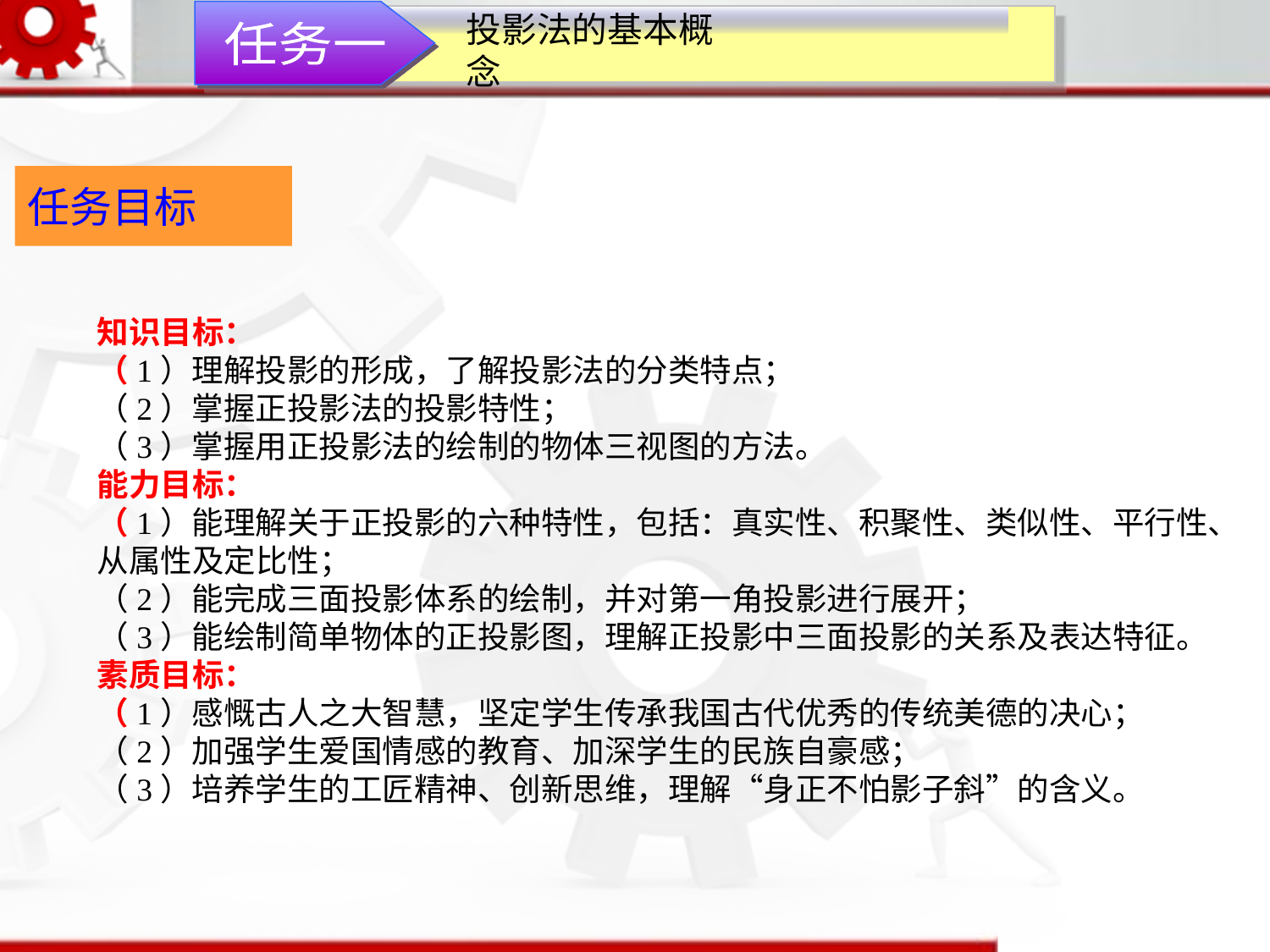

任务一
投影法的基本概念
任务目标
知识目标：（1）理解投影的形成，了解投影法的分类特点；（2）掌握正投影法的投影特性；（3）掌握用正投影法的绘制的物体三视图的方法。
能力目标：（1）能理解关于正投影的六种特性，包括：真实性、积聚性、类似性、平行性、从属性及定比性；（2）能完成三面投影体系的绘制，并对第一角投影进行展开；（3）能绘制简单物体的正投影图，理解正投影中三面投影的关系及表达特征。
素质目标：（1）感慨古人之大智慧，坚定学生传承我国古代优秀的传统美德的决心；（2）加强学生爱国情感的教育、加深学生的民族自豪感；（3）培养学生的工匠精神、创新思维，理解“身正不怕影子斜”的含义。